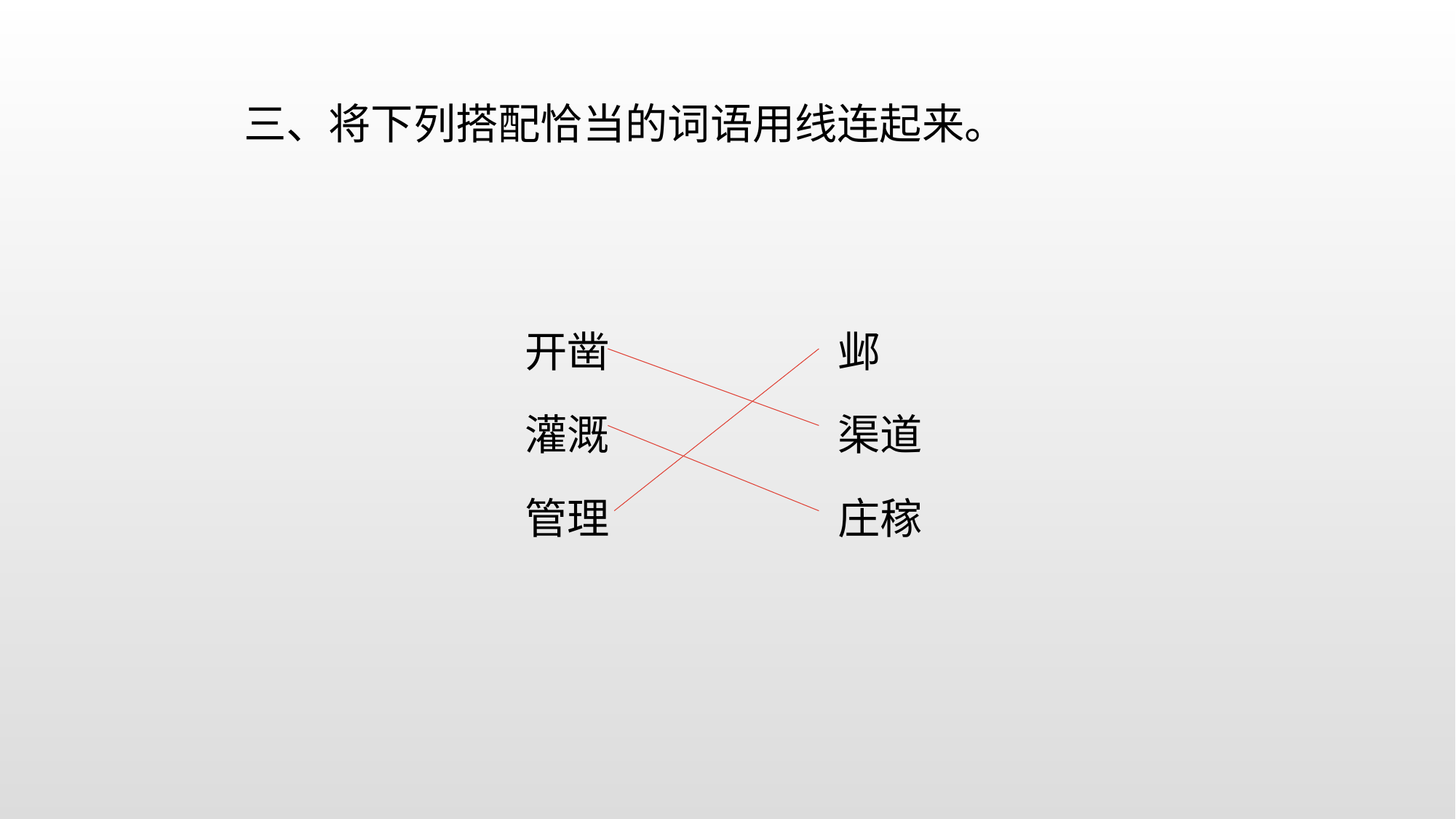

三、将下列搭配恰当的词语用线连起来。
开凿
邺
灌溉
渠道
管理
庄稼